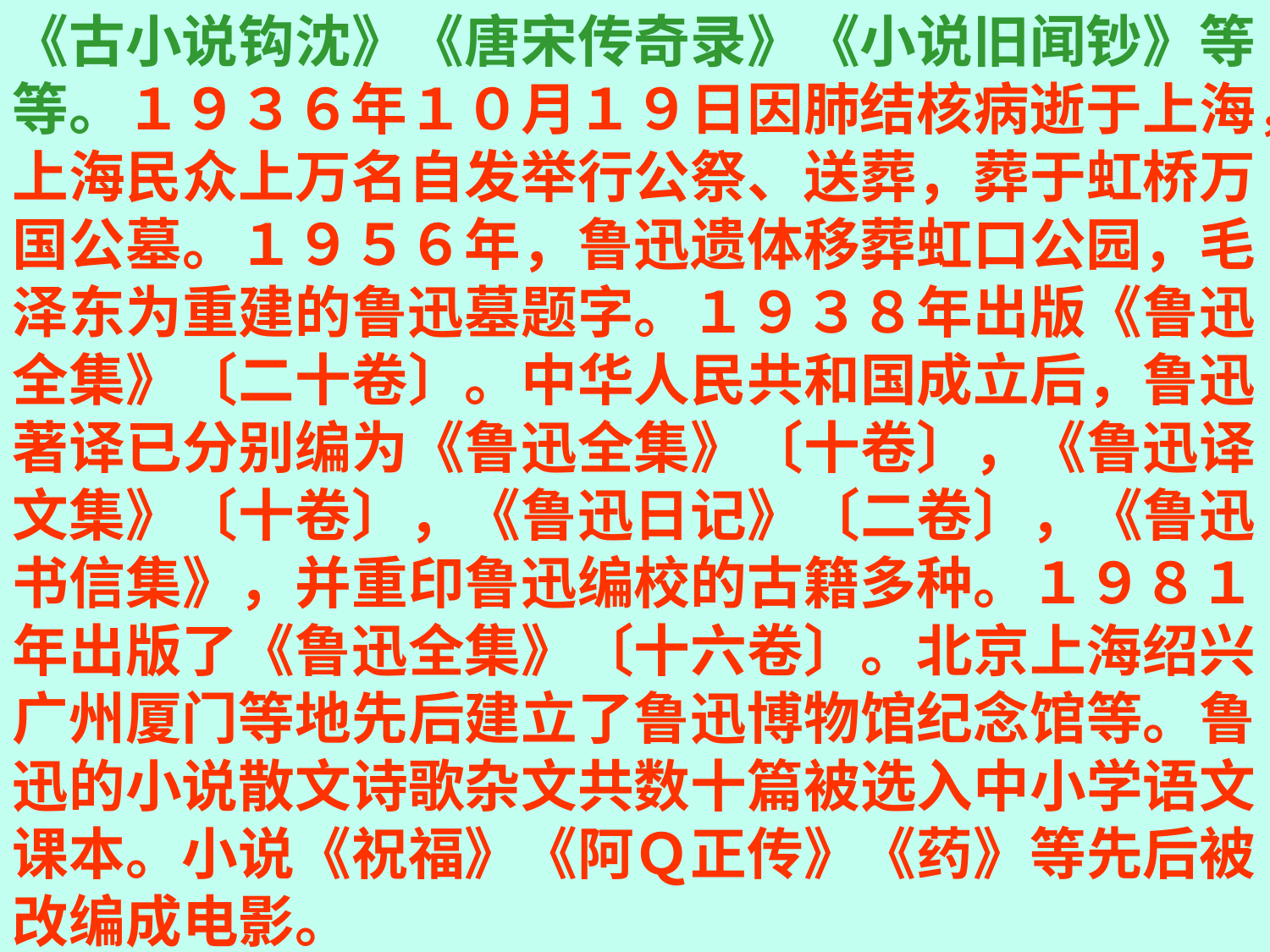

《古小说钩沈》《唐宋传奇录》《小说旧闻钞》等等。１９３６年１０月１９日因肺结核病逝于上海，上海民众上万名自发举行公祭、送葬，葬于虹桥万国公墓。１９５６年，鲁迅遗体移葬虹口公园，毛泽东为重建的鲁迅墓题字。１９３８年出版《鲁迅全集》〔二十卷〕。中华人民共和国成立后，鲁迅著译已分别编为《鲁迅全集》〔十卷〕，《鲁迅译文集》〔十卷〕，《鲁迅日记》〔二卷〕，《鲁迅书信集》，并重印鲁迅编校的古籍多种。１９８１年出版了《鲁迅全集》〔十六卷〕。北京上海绍兴广州厦门等地先后建立了鲁迅博物馆纪念馆等。鲁迅的小说散文诗歌杂文共数十篇被选入中小学语文课本。小说《祝福》《阿Ｑ正传》《药》等先后被改编成电影。